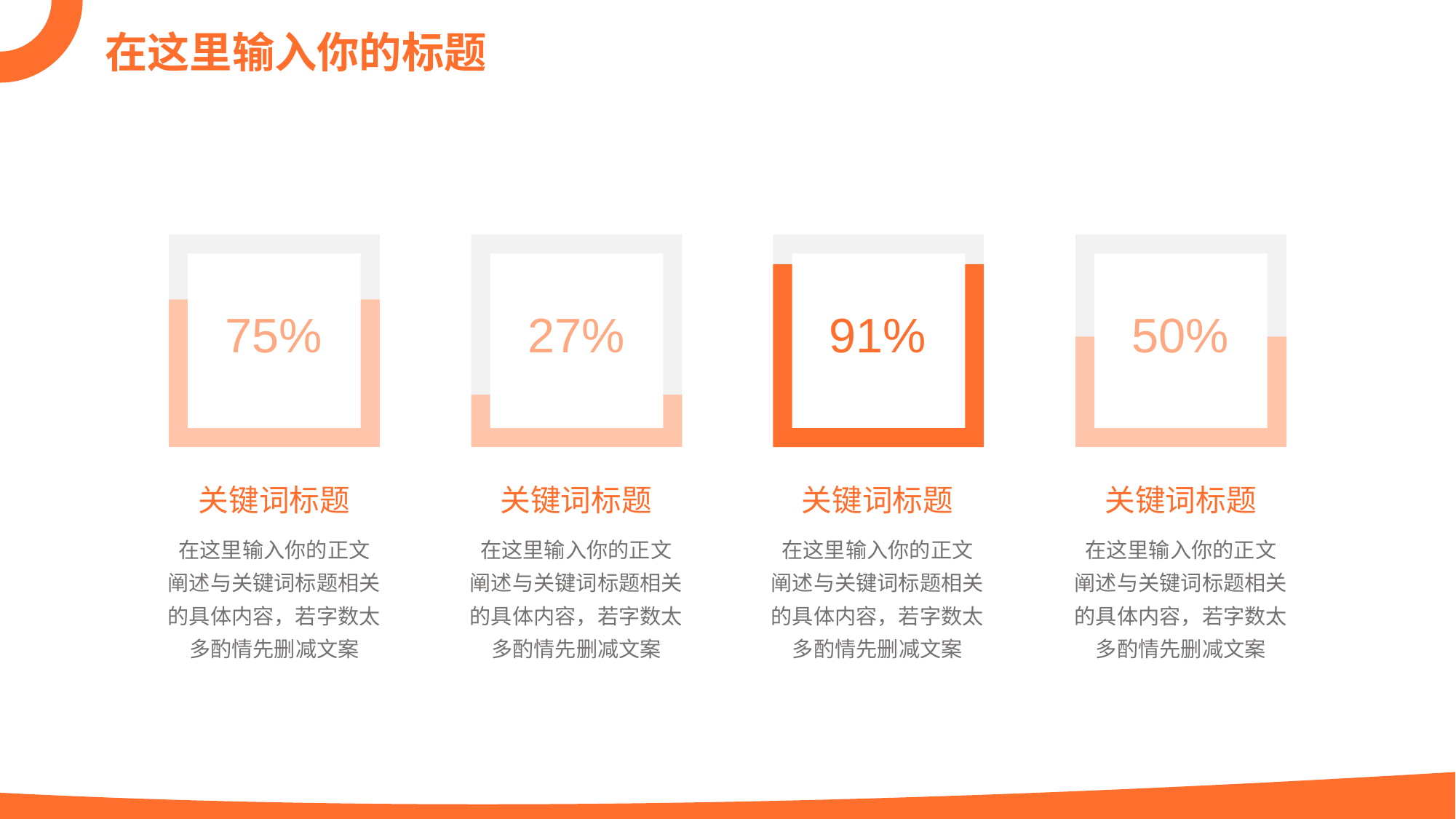

在这里输入你的标题

75%
27%
91%
50%

关键词标题
关键词标题
关键词标题
关键词标题
在这里输入你的正文
阐述与关键词标题相关的具体内容，若字数太多酌情先删减文案
在这里输入你的正文
阐述与关键词标题相关的具体内容，若字数太多酌情先删减文案
在这里输入你的正文
阐述与关键词标题相关的具体内容，若字数太多酌情先删减文案
在这里输入你的正文
阐述与关键词标题相关的具体内容，若字数太多酌情先删减文案